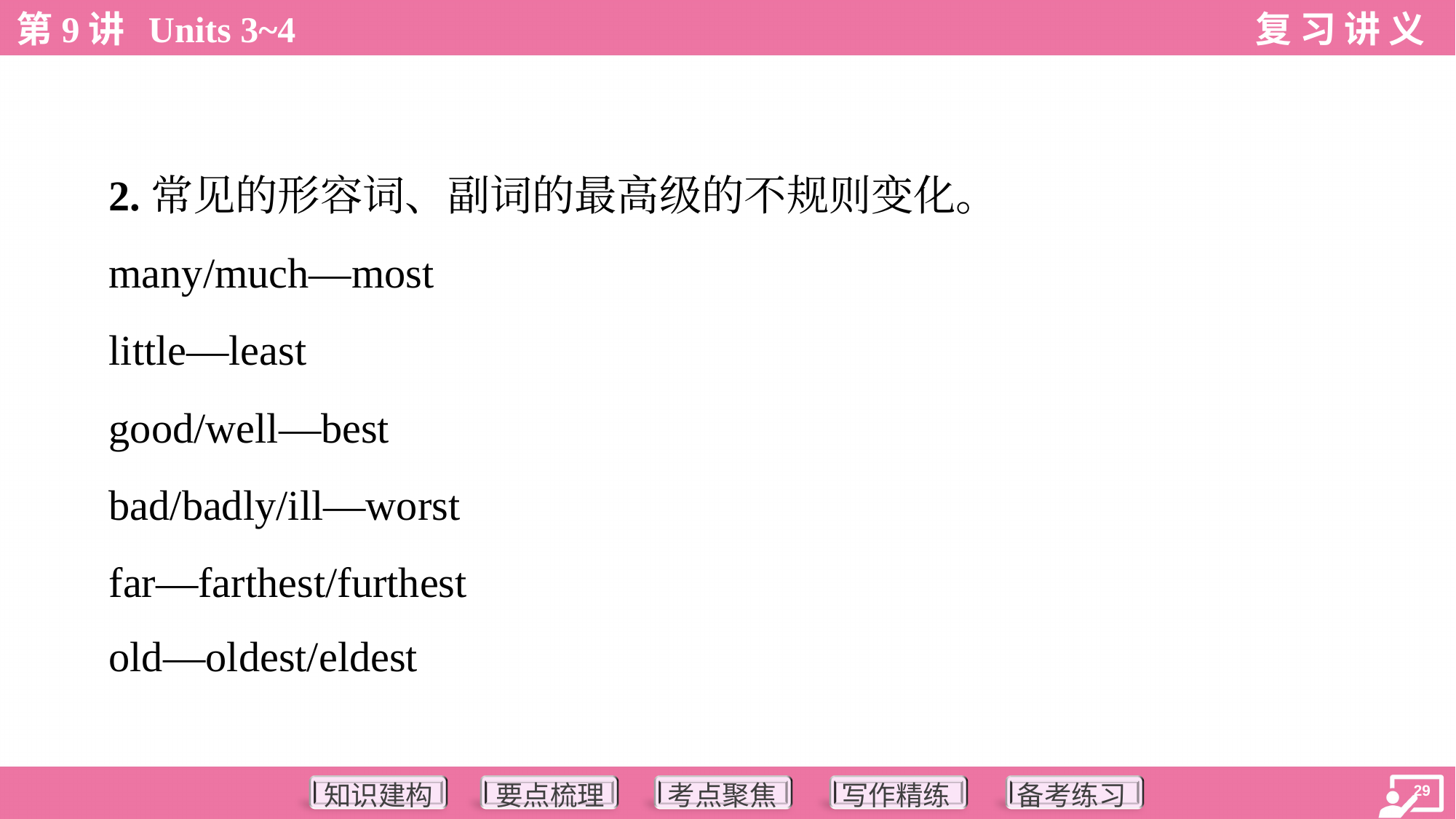

2.常见的形容词、副词的最高级的不规则变化。
    many/much—most
    little—least
    good/well—best
    bad/badly/ill—worst
    far—farthest/furthest
    old—oldest/eldest